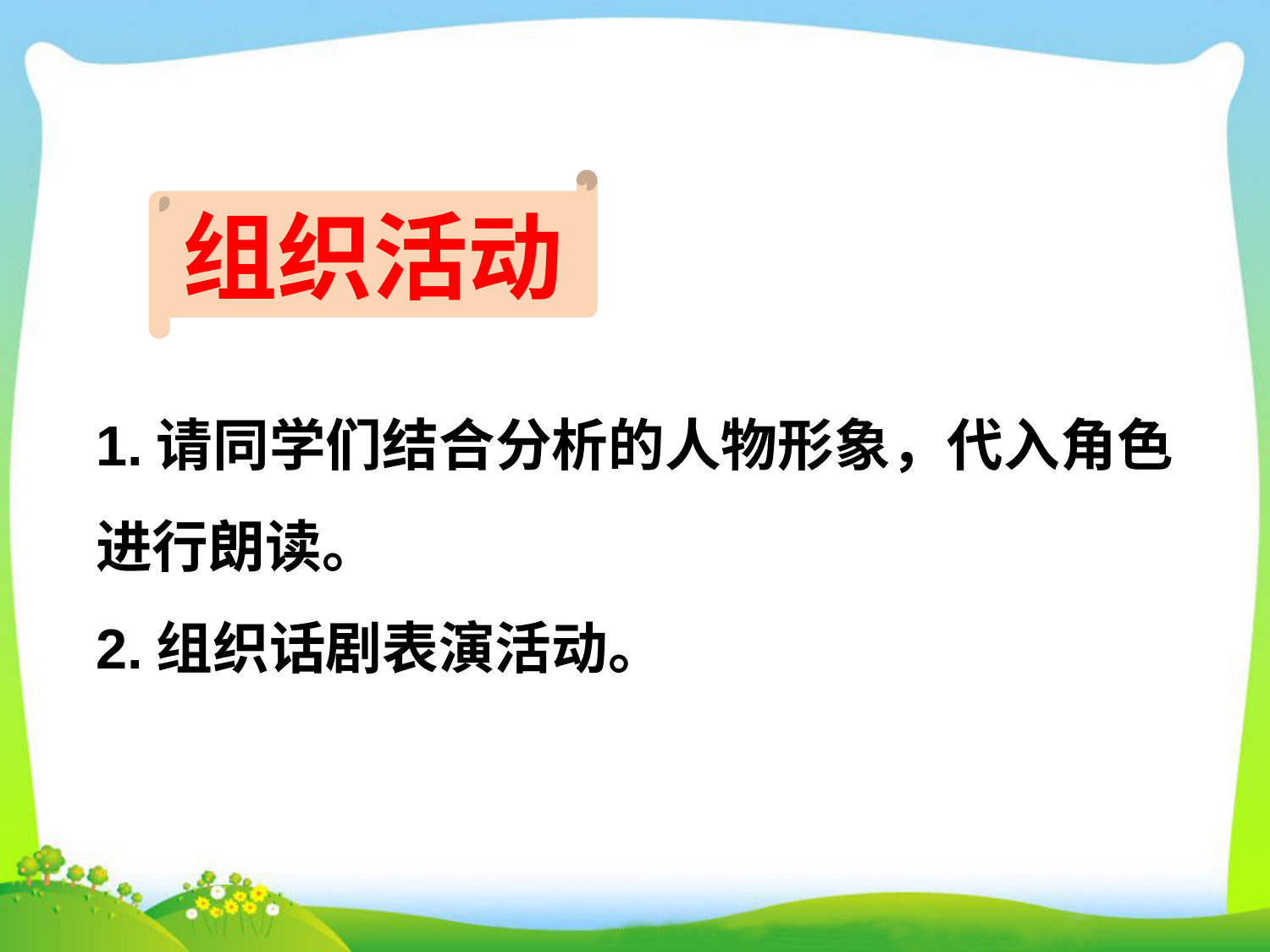

组织活动
1.请同学们结合分析的人物形象，代入角色进行朗读。
2.组织话剧表演活动。